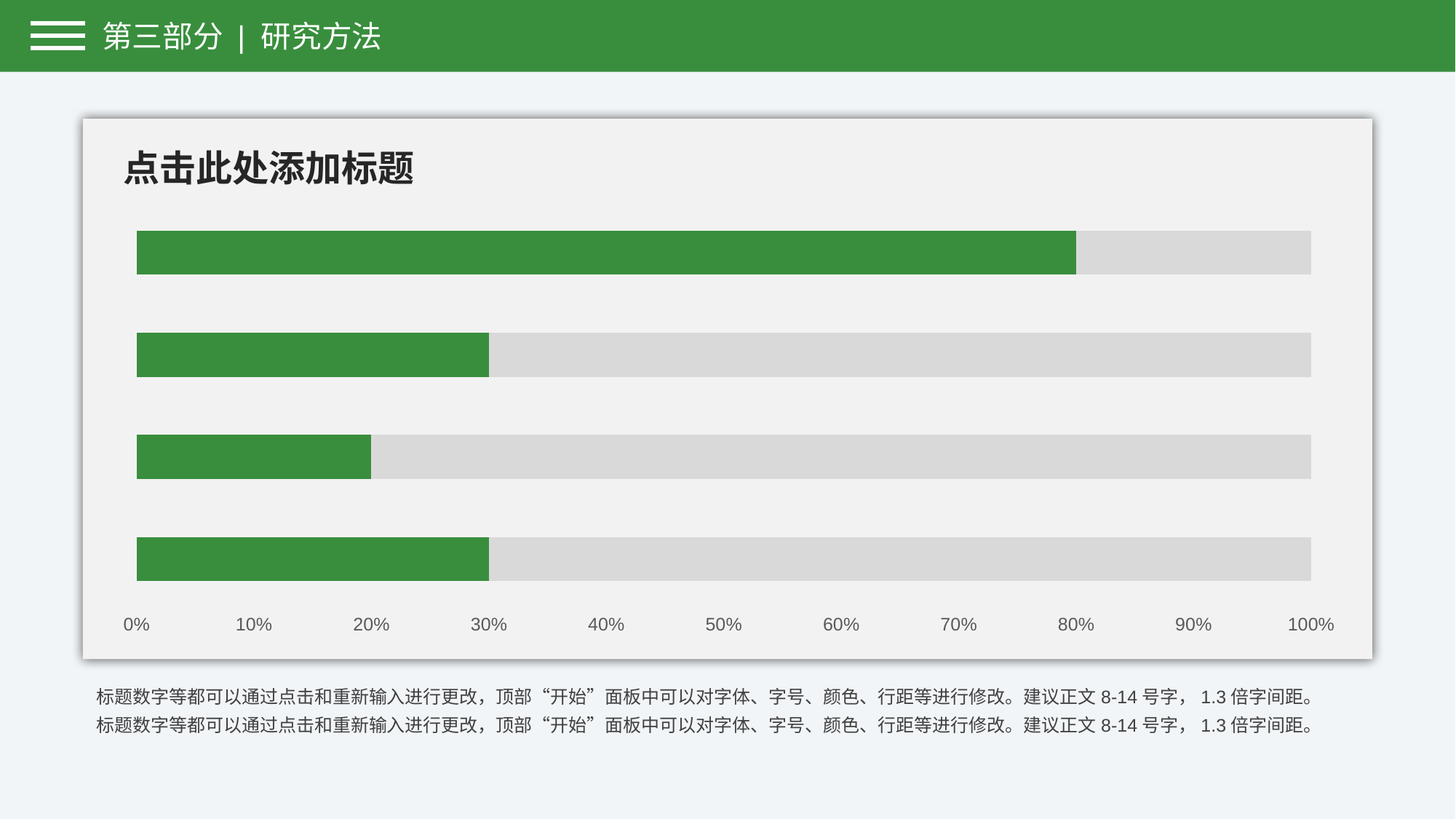

第三部分 | 研究方法

点击此处添加标题

### Chart

| Category | 系列 1 | 系列 2 |
|---|---|---|
| 类别 1 | 1.0 | 0.3 |
| 类别 2 | 1.0 | 0.2 |
| 类别 3 | 1.0 | 0.3 |
| 类别 4 | 1.0 | 0.8 |
标题数字等都可以通过点击和重新输入进行更改，顶部“开始”面板中可以对字体、字号、颜色、行距等进行修改。建议正文8-14号字，1.3倍字间距。
标题数字等都可以通过点击和重新输入进行更改，顶部“开始”面板中可以对字体、字号、颜色、行距等进行修改。建议正文8-14号字，1.3倍字间距。